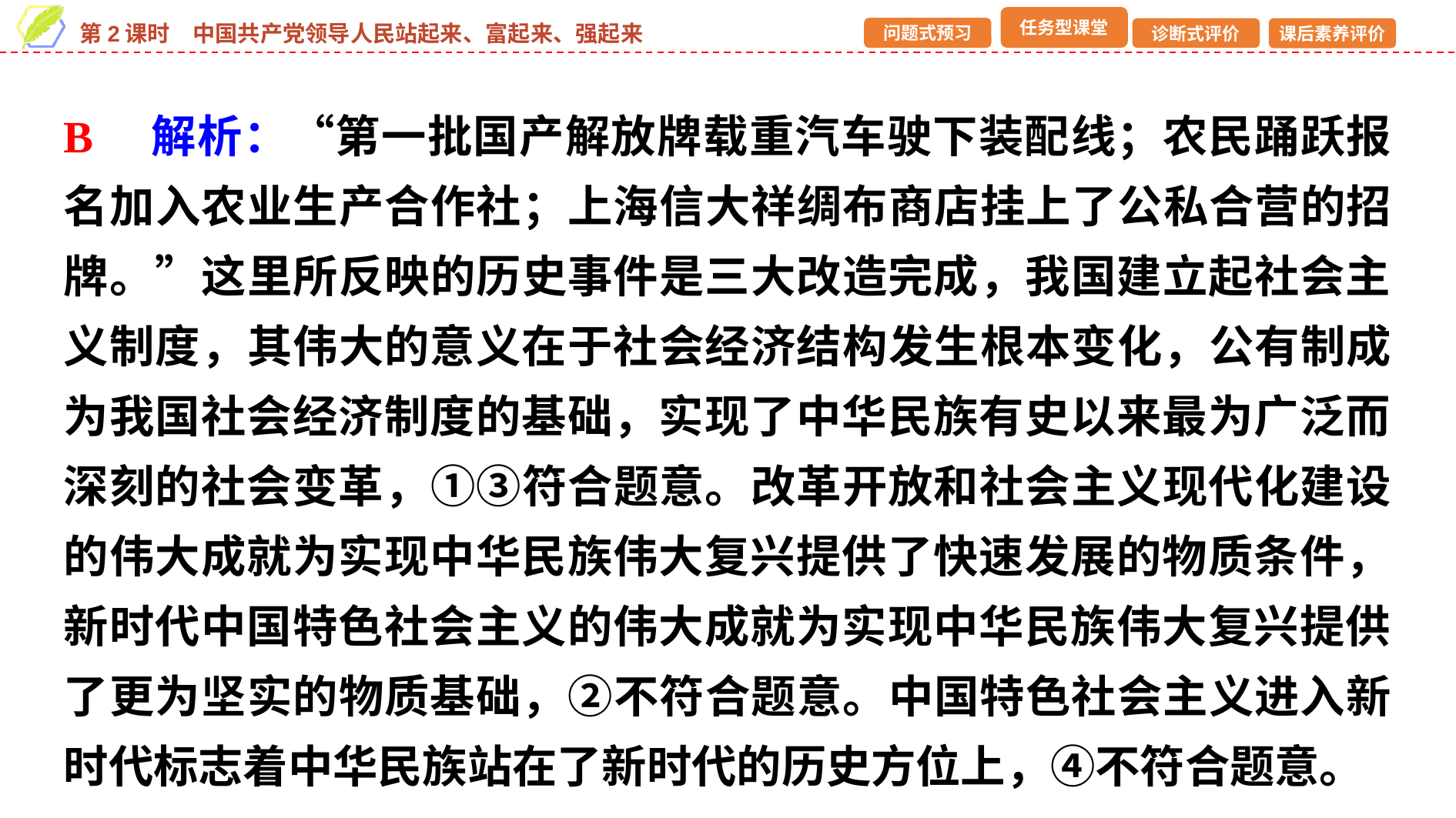

B　解析：“第一批国产解放牌载重汽车驶下装配线；农民踊跃报名加入农业生产合作社；上海信大祥绸布商店挂上了公私合营的招牌。”这里所反映的历史事件是三大改造完成，我国建立起社会主义制度，其伟大的意义在于社会经济结构发生根本变化，公有制成为我国社会经济制度的基础，实现了中华民族有史以来最为广泛而深刻的社会变革，①③符合题意。改革开放和社会主义现代化建设的伟大成就为实现中华民族伟大复兴提供了快速发展的物质条件，新时代中国特色社会主义的伟大成就为实现中华民族伟大复兴提供了更为坚实的物质基础，②不符合题意。中国特色社会主义进入新时代标志着中华民族站在了新时代的历史方位上，④不符合题意。